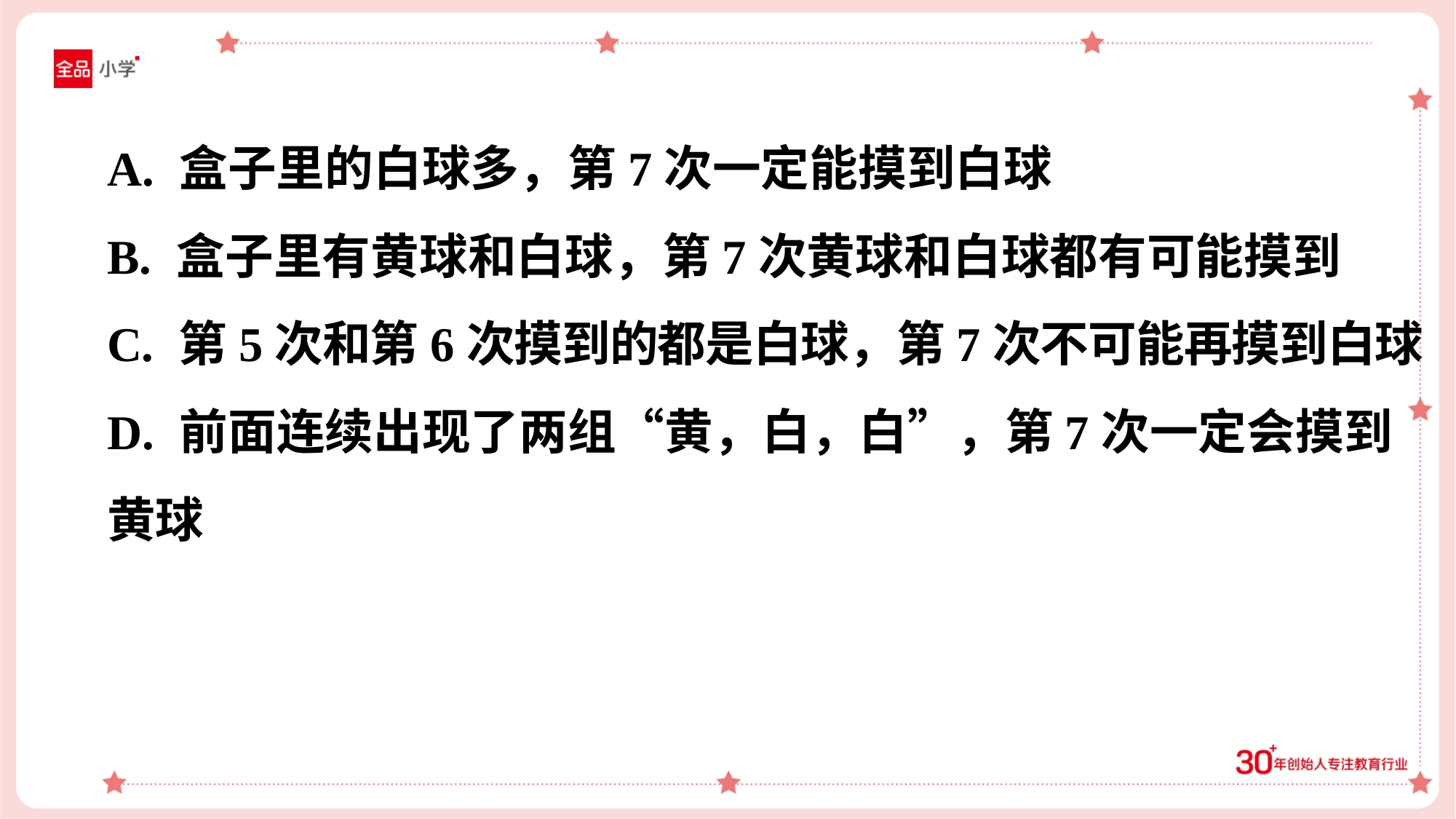

A. 盒子里的白球多，第7次一定能摸到白球
B. 盒子里有黄球和白球，第7次黄球和白球都有可能摸到
C. 第5次和第6次摸到的都是白球，第7次不可能再摸到白球
D. 前面连续出现了两组“黄，白，白”，第7次一定会摸到
黄球